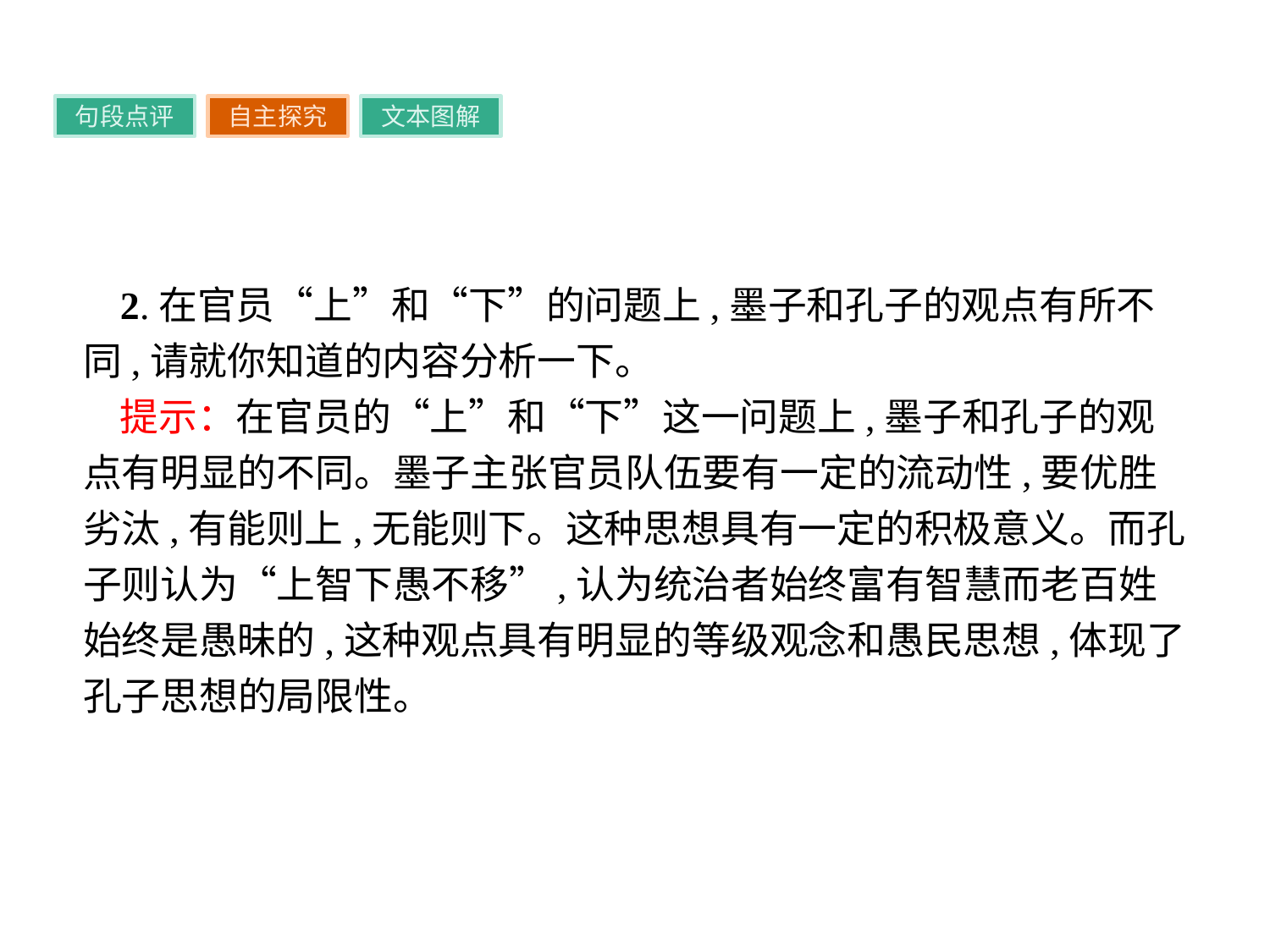

句段点评
自主探究
文本图解
2.在官员“上”和“下”的问题上,墨子和孔子的观点有所不同,请就你知道的内容分析一下。
提示：在官员的“上”和“下”这一问题上,墨子和孔子的观点有明显的不同。墨子主张官员队伍要有一定的流动性,要优胜劣汰,有能则上,无能则下。这种思想具有一定的积极意义。而孔子则认为“上智下愚不移”,认为统治者始终富有智慧而老百姓始终是愚昧的,这种观点具有明显的等级观念和愚民思想,体现了孔子思想的局限性。